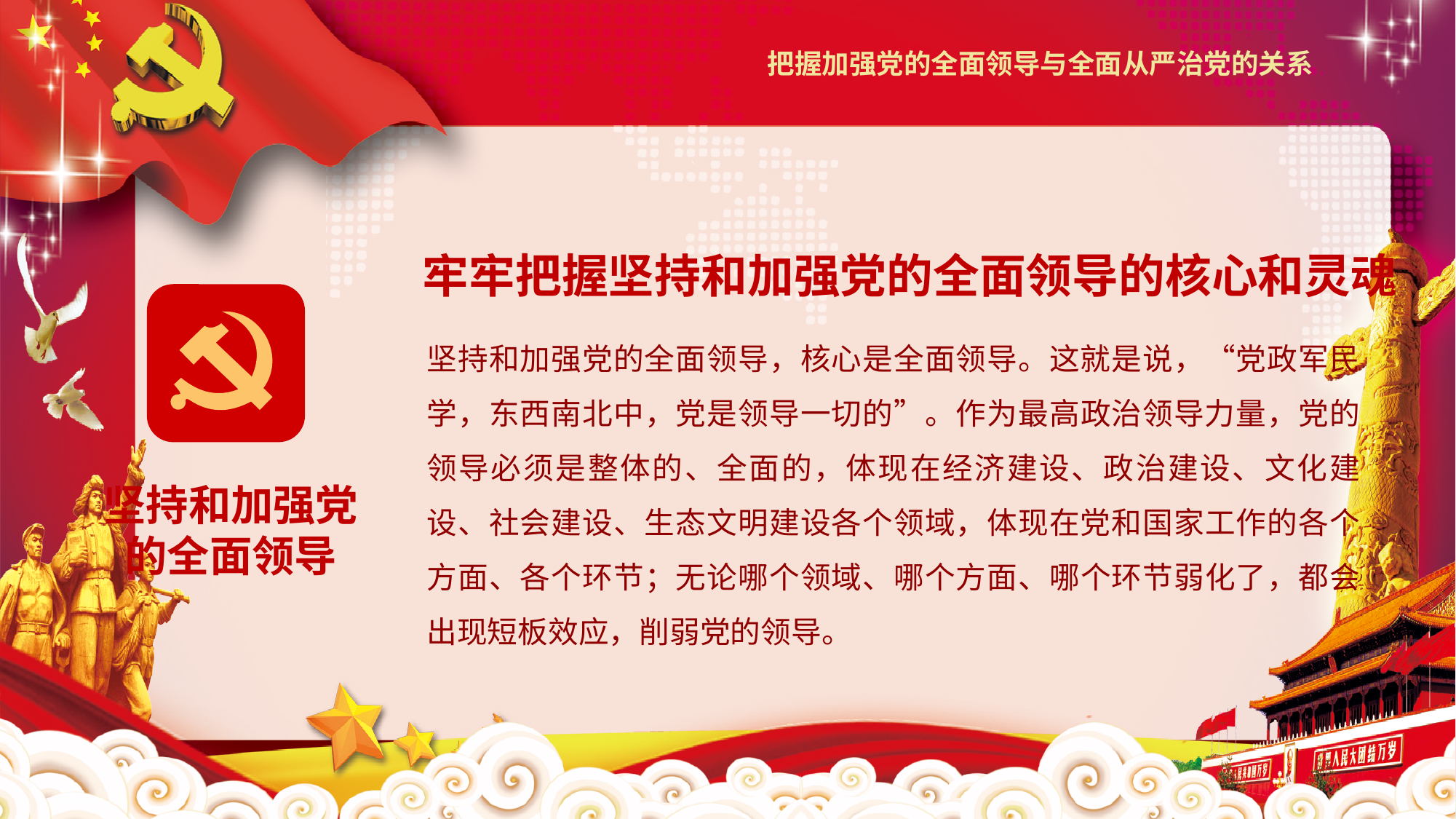

把握加强党的全面领导与全面从严治党的关系
　牢牢把握坚持和加强党的全面领导的核心和灵魂

坚持和加强党的全面领导，核心是全面领导。这就是说，“党政军民学，东西南北中，党是领导一切的”。作为最高政治领导力量，党的领导必须是整体的、全面的，体现在经济建设、政治建设、文化建设、社会建设、生态文明建设各个领域，体现在党和国家工作的各个方面、各个环节；无论哪个领域、哪个方面、哪个环节弱化了，都会出现短板效应，削弱党的领导。

坚持和加强党的全面领导